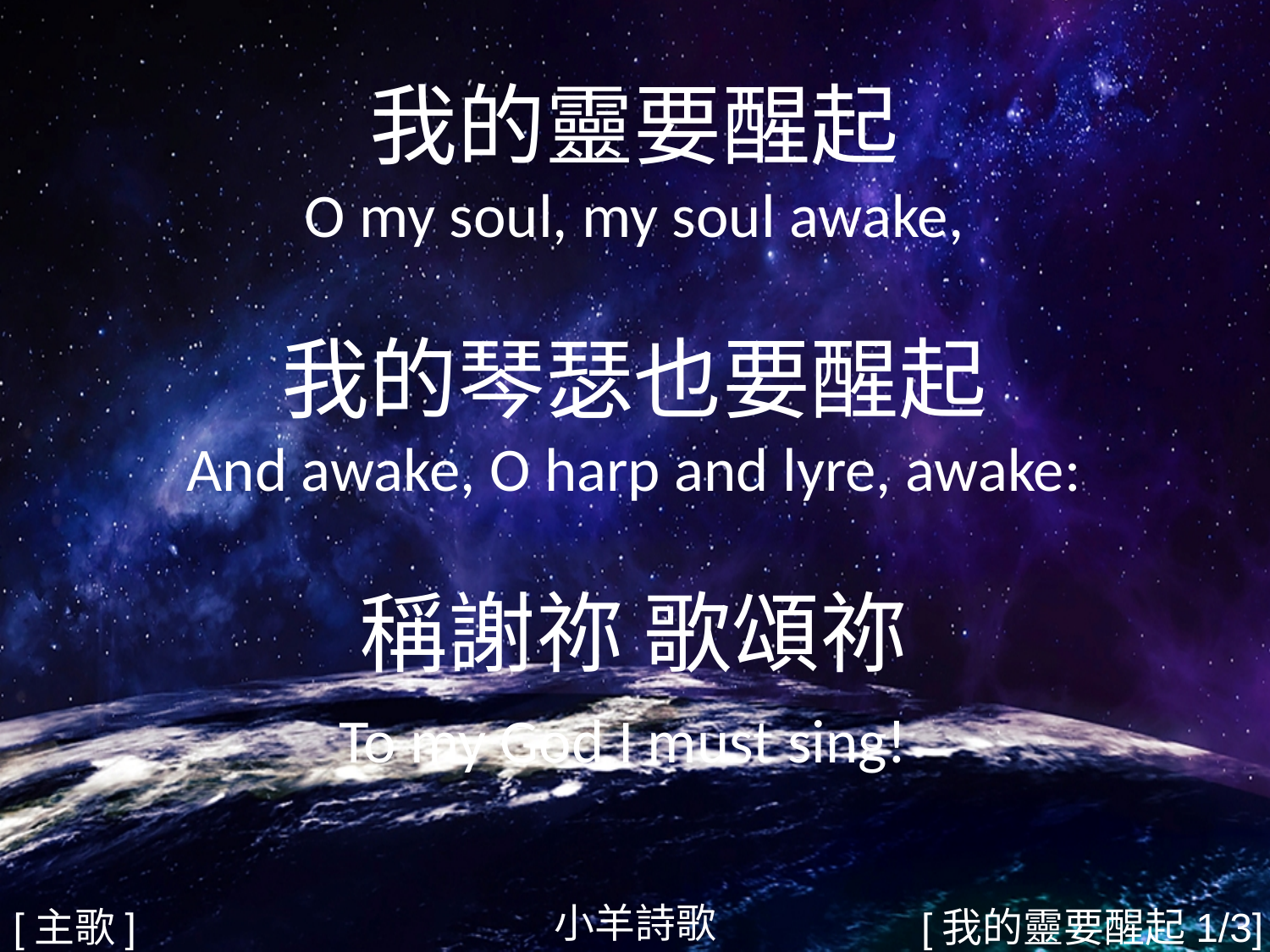

我的靈要醒起
O my soul, my soul awake,

我的琴瑟也要醒起
And awake, O harp and lyre, awake:

稱謝祢 歌頌祢
To my God I must sing!
#

小羊詩歌
[主歌]
[我的靈要醒起1/3]